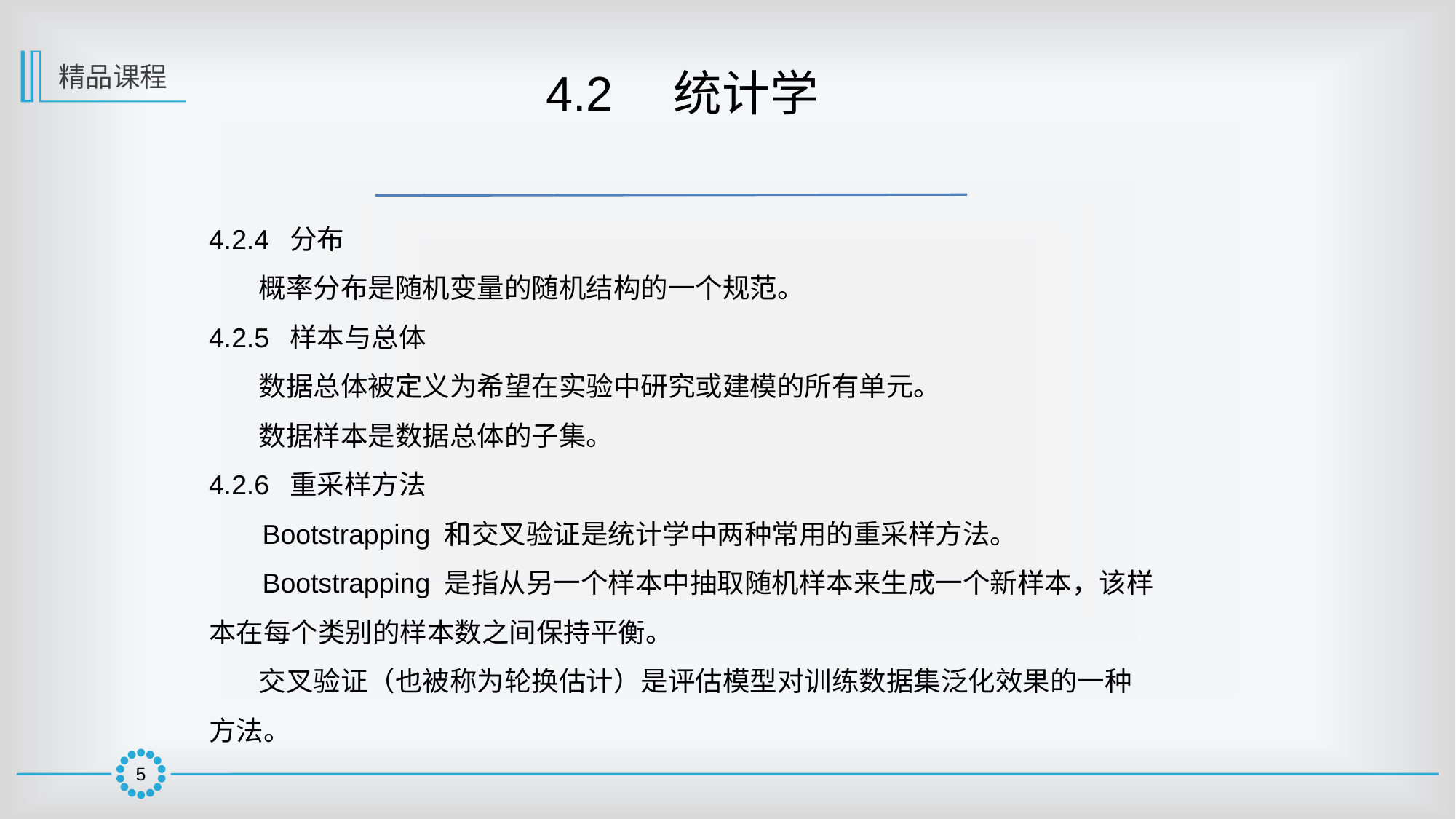

精品课程
 4.2　统计学

4.2.4 分布
       概率分布是随机变量的随机结构的一个规范。
4.2.5 样本与总体
       数据总体被定义为希望在实验中研究或建模的所有单元。
       数据样本是数据总体的子集。
4.2.6 重采样方法
       Bootstrapping 和交叉验证是统计学中两种常用的重采样方法。
       Bootstrapping 是指从另一个样本中抽取随机样本来生成一个新样本，该样本在每个类别的样本数之间保持平衡。
       交叉验证（也被称为轮换估计）是评估模型对训练数据集泛化效果的一种方法。

5